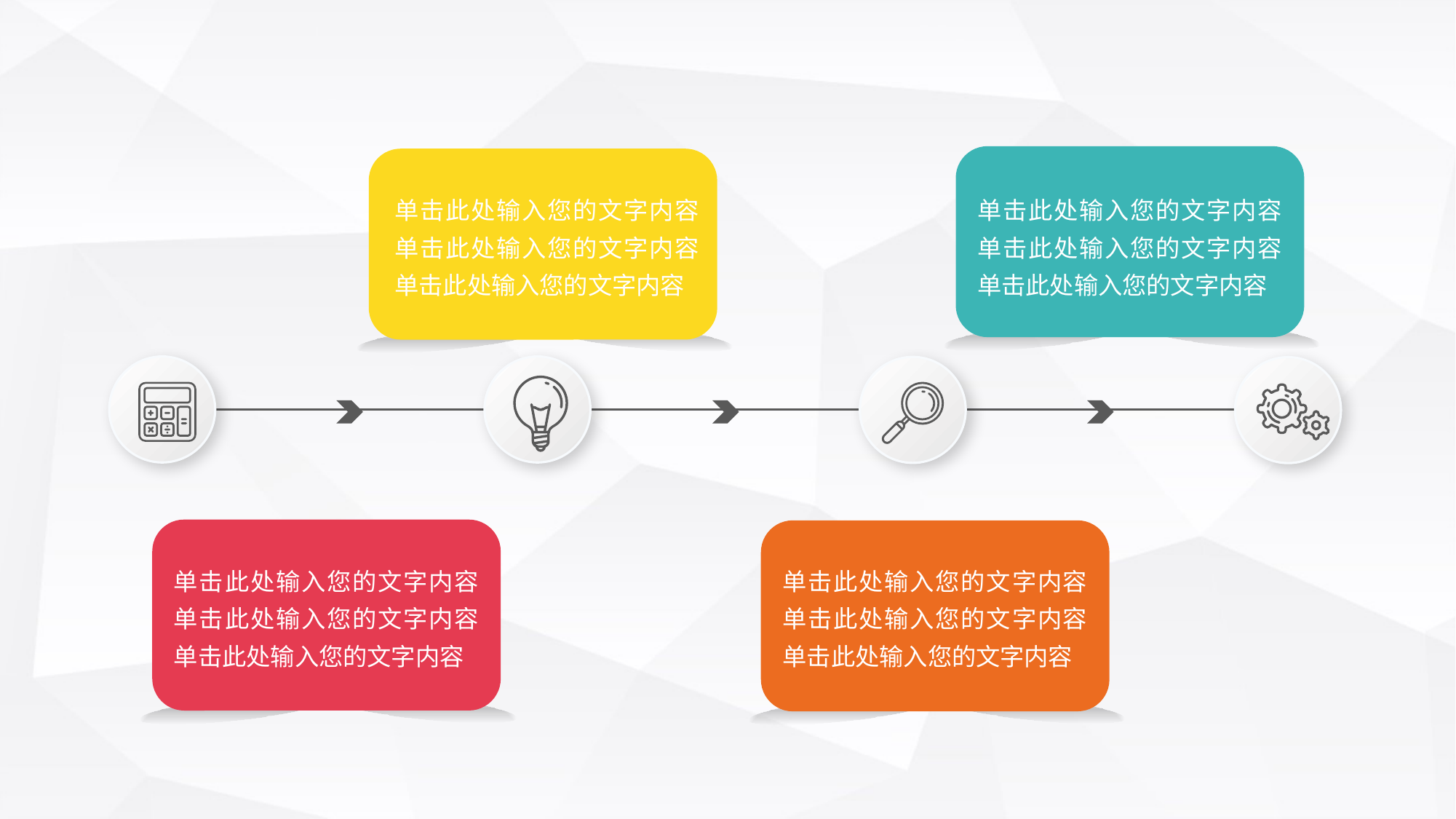

单击此处输入您的文字内容单击此处输入您的文字内容单击此处输入您的文字内容
单击此处输入您的文字内容单击此处输入您的文字内容单击此处输入您的文字内容

单击此处输入您的文字内容单击此处输入您的文字内容单击此处输入您的文字内容
单击此处输入您的文字内容单击此处输入您的文字内容单击此处输入您的文字内容